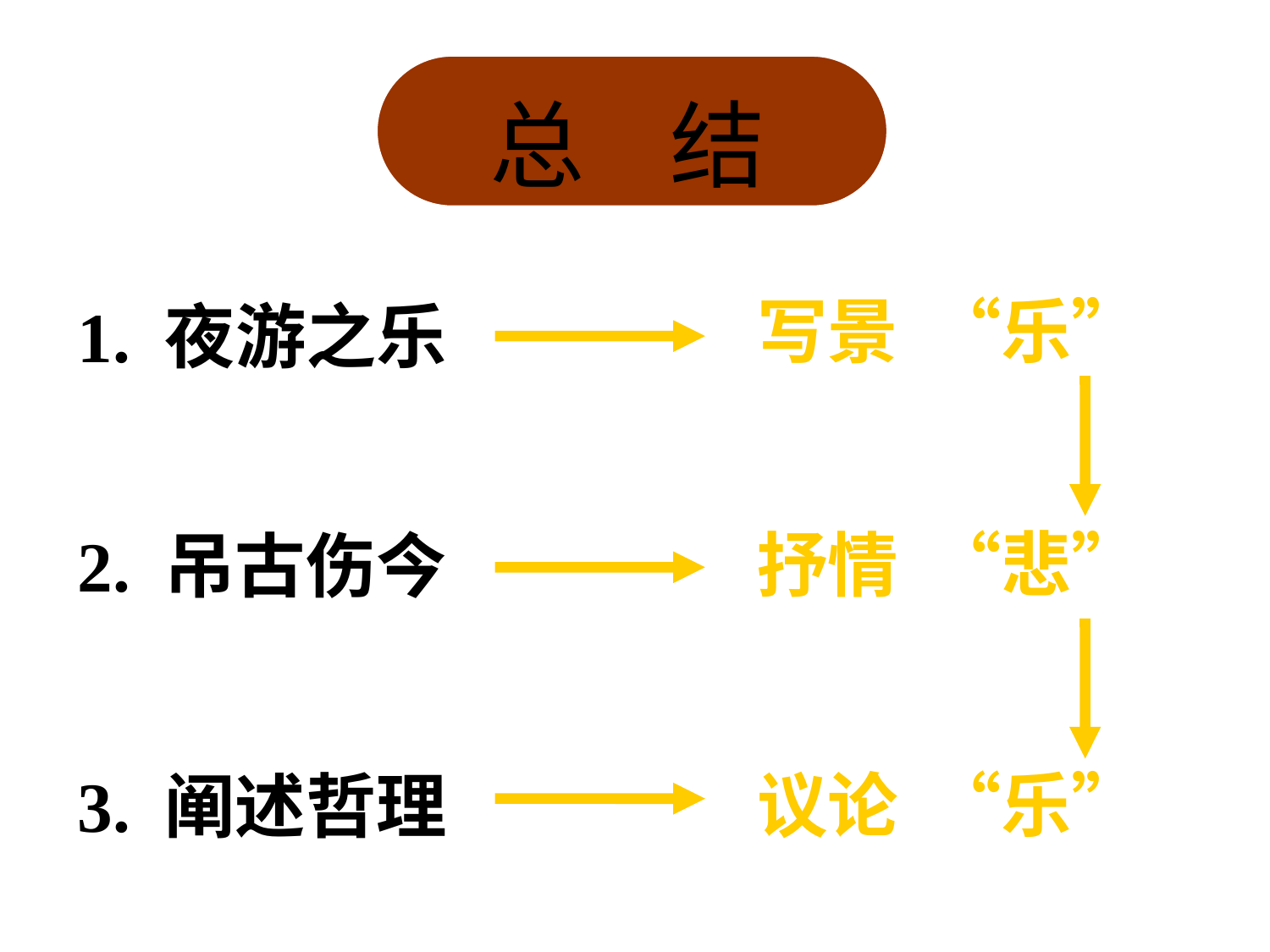

总    结
写景  “乐”
1. 夜游之乐

抒情  “悲”
2. 吊古伤今

议论  “乐”
3. 阐述哲理